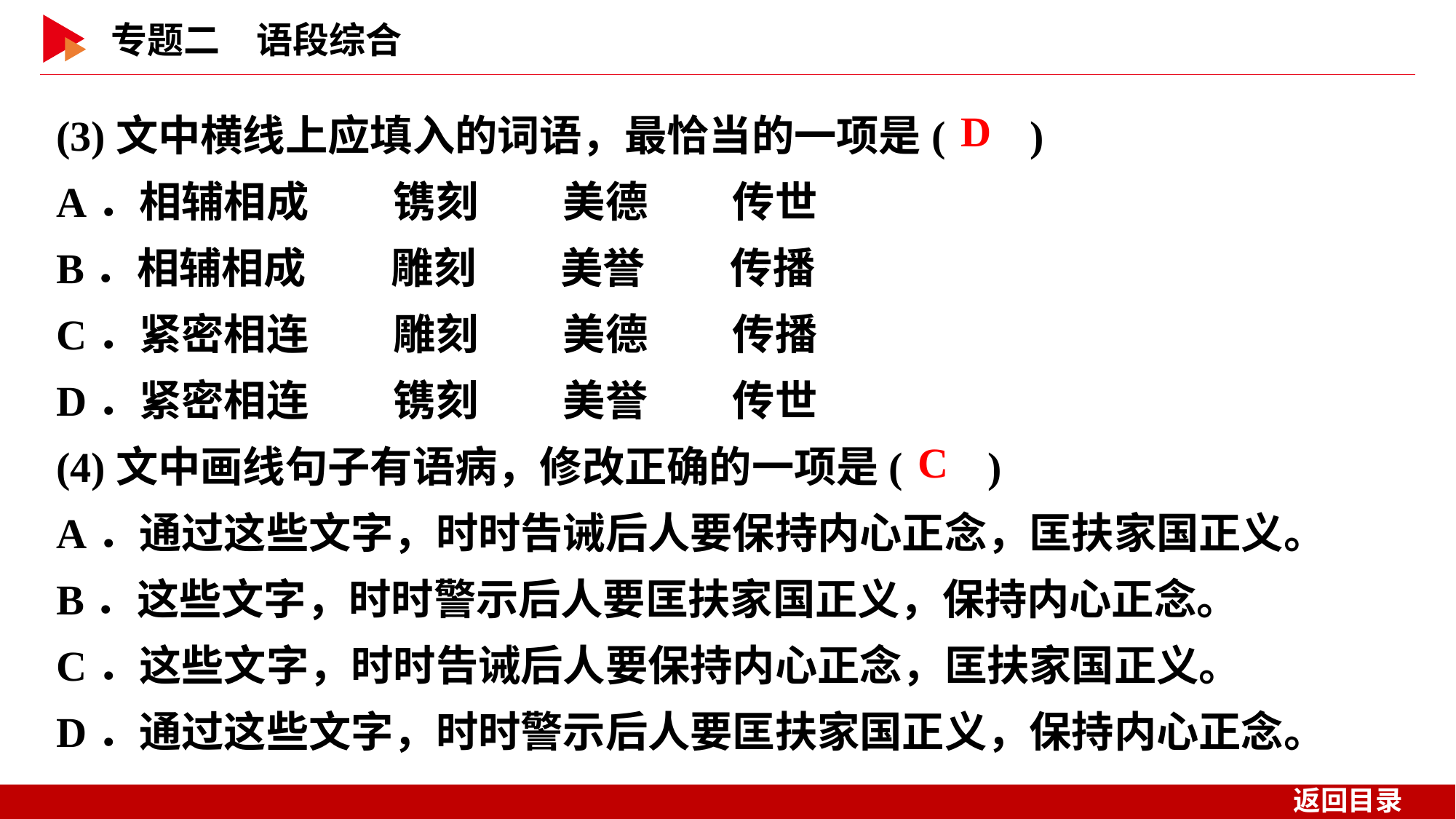

(3)文中横线上应填入的词语，最恰当的一项是(        )
A．相辅相成　　镌刻　　美德　　传世
B．相辅相成　　雕刻　　美誉　　传播
C．紧密相连　　雕刻　　美德　　传播
D．紧密相连　　镌刻　　美誉　　传世
(4)文中画线句子有语病，修改正确的一项是(        )
A．通过这些文字，时时告诫后人要保持内心正念，匡扶家国正义。
B．这些文字，时时警示后人要匡扶家国正义，保持内心正念。
C．这些文字，时时告诫后人要保持内心正念，匡扶家国正义。
D．通过这些文字，时时警示后人要匡扶家国正义，保持内心正念。
   D
   C